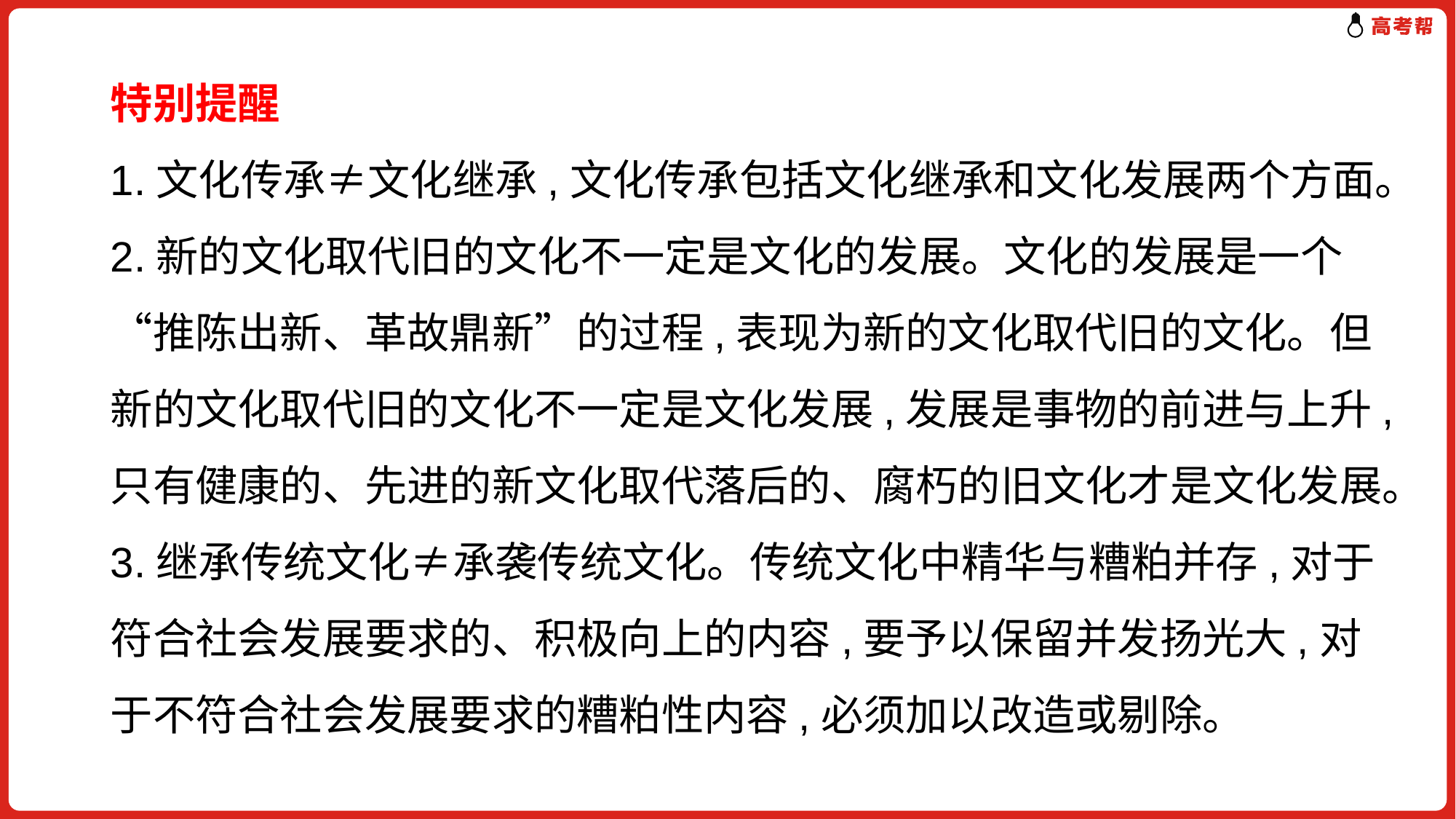

特别提醒
1.文化传承≠文化继承,文化传承包括文化继承和文化发展两个方面。
2.新的文化取代旧的文化不一定是文化的发展。文化的发展是一个“推陈出新、革故鼎新”的过程,表现为新的文化取代旧的文化。但新的文化取代旧的文化不一定是文化发展,发展是事物的前进与上升,只有健康的、先进的新文化取代落后的、腐朽的旧文化才是文化发展。
3.继承传统文化≠承袭传统文化。传统文化中精华与糟粕并存,对于符合社会发展要求的、积极向上的内容,要予以保留并发扬光大,对于不符合社会发展要求的糟粕性内容,必须加以改造或剔除。